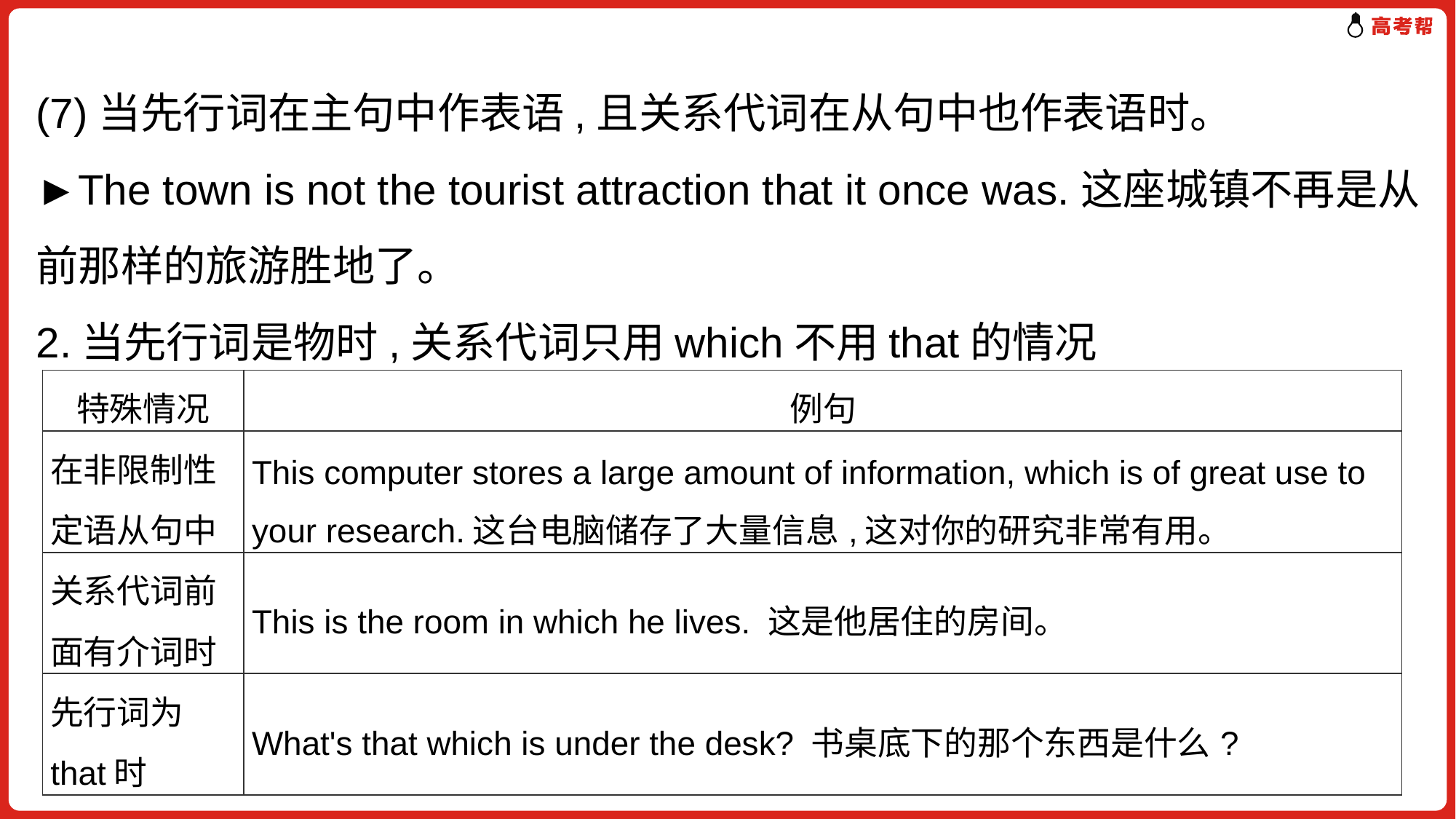

(7)当先行词在主句中作表语,且关系代词在从句中也作表语时。
►The town is not the tourist attraction that it once was.这座城镇不再是从前那样的旅游胜地了。
2.当先行词是物时,关系代词只用which不用that的情况
| 特殊情况 | 例句 |
| --- | --- |
| 在非限制性定语从句中 | This computer stores a large amount of information, which is of great use to your research.这台电脑储存了大量信息,这对你的研究非常有用。 |
| 关系代词前面有介词时 | This is the room in which he lives. 这是他居住的房间。 |
| 先行词为that时 | What's that which is under the desk? 书桌底下的那个东西是什么? |